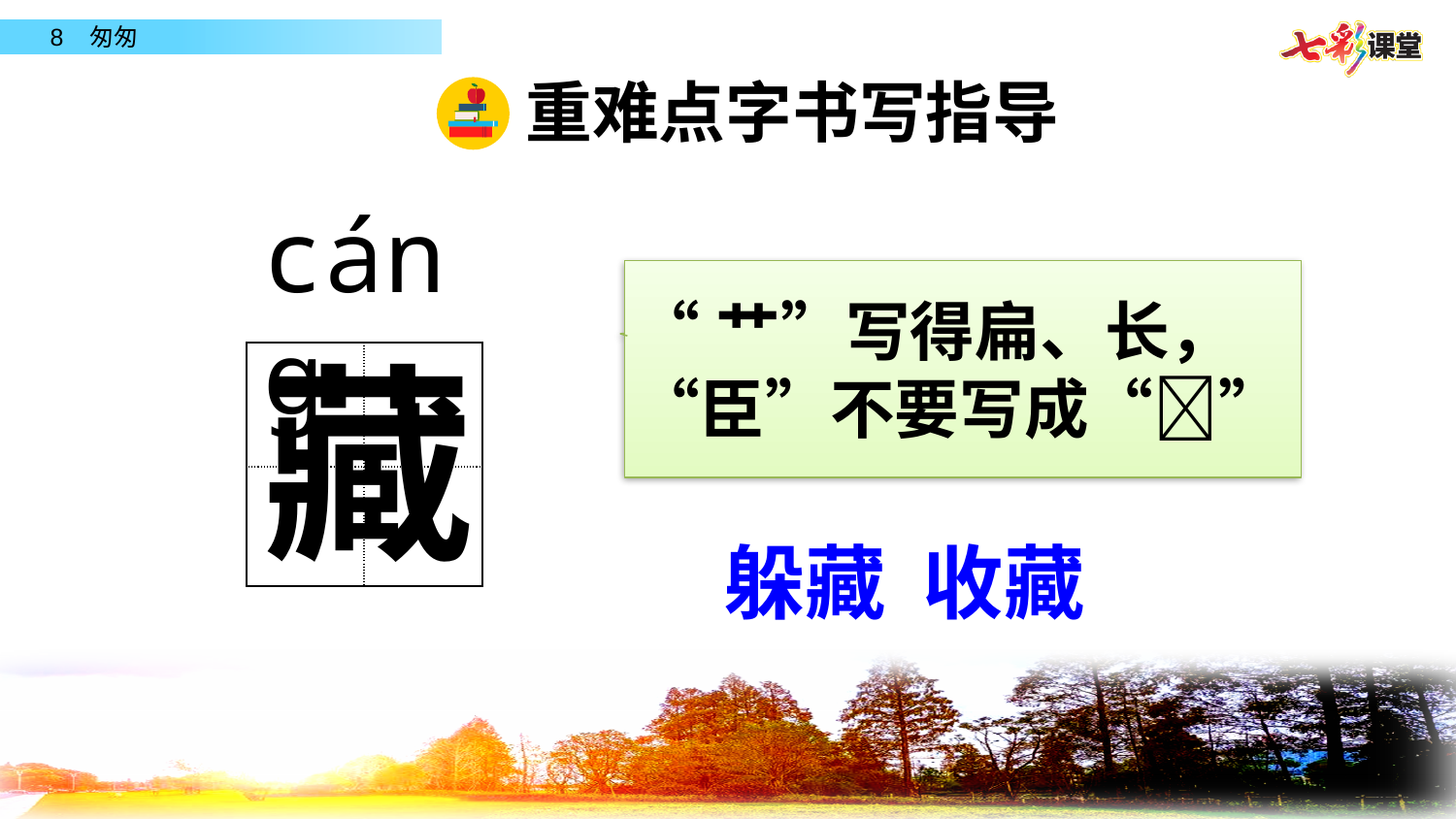

重难点字书写指导

cánɡ
“艹”写得扁、长，“臣”不要写成“𦣞”
藏
|  |  |
| --- | --- |
|  |  |
躲藏  收藏